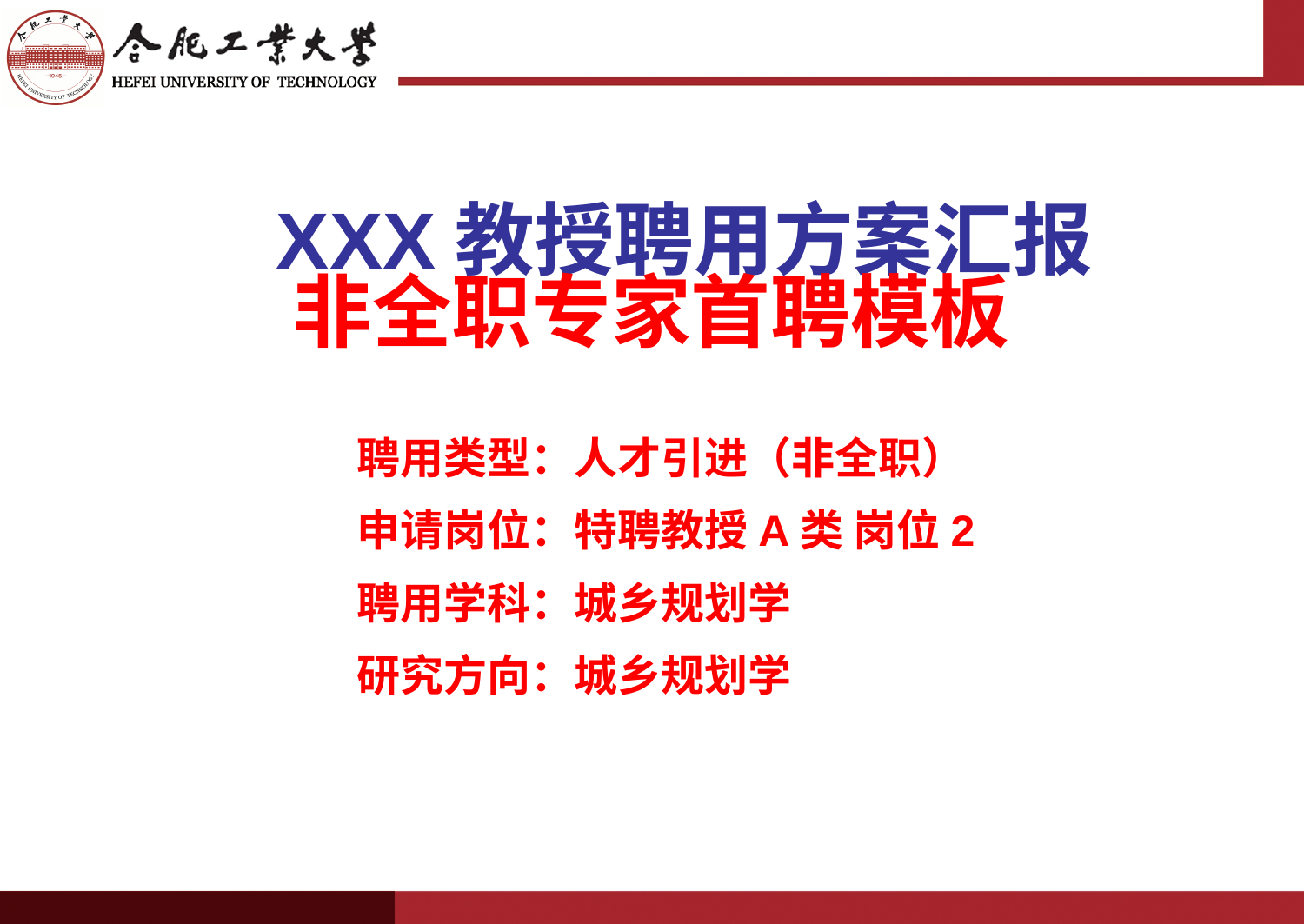

# XXX教授聘用方案汇报 非全职专家首聘模板
聘用类型：人才引进（非全职）
申请岗位：特聘教授A类 岗位2
聘用学科：城乡规划学
研究方向：城乡规划学